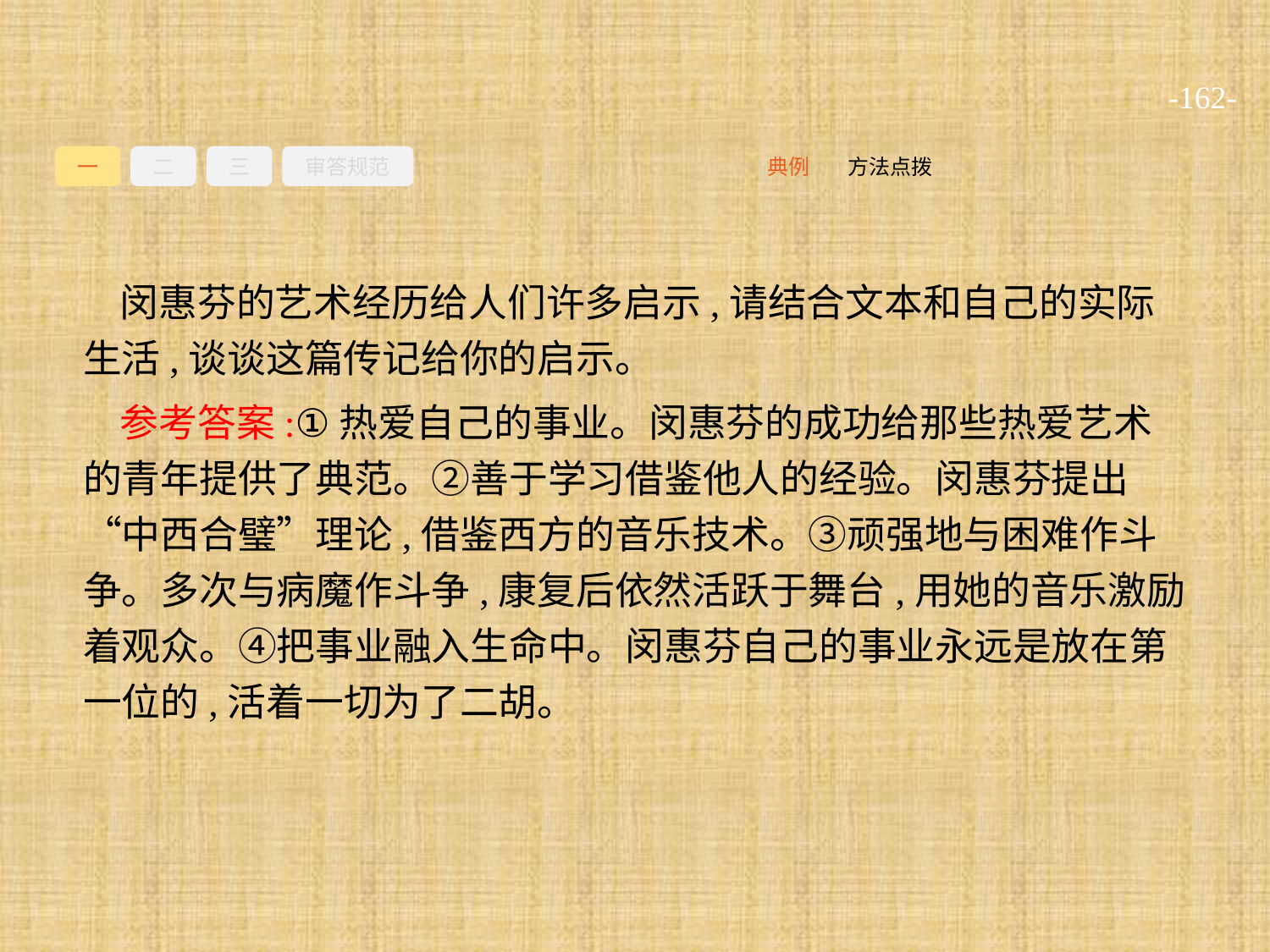

-162-
一
二
三
审答规范
方法点拨
典例
闵惠芬的艺术经历给人们许多启示,请结合文本和自己的实际生活,谈谈这篇传记给你的启示。
参考答案:①热爱自己的事业。闵惠芬的成功给那些热爱艺术的青年提供了典范。②善于学习借鉴他人的经验。闵惠芬提出“中西合璧”理论,借鉴西方的音乐技术。③顽强地与困难作斗争。多次与病魔作斗争,康复后依然活跃于舞台,用她的音乐激励着观众。④把事业融入生命中。闵惠芬自己的事业永远是放在第一位的,活着一切为了二胡。